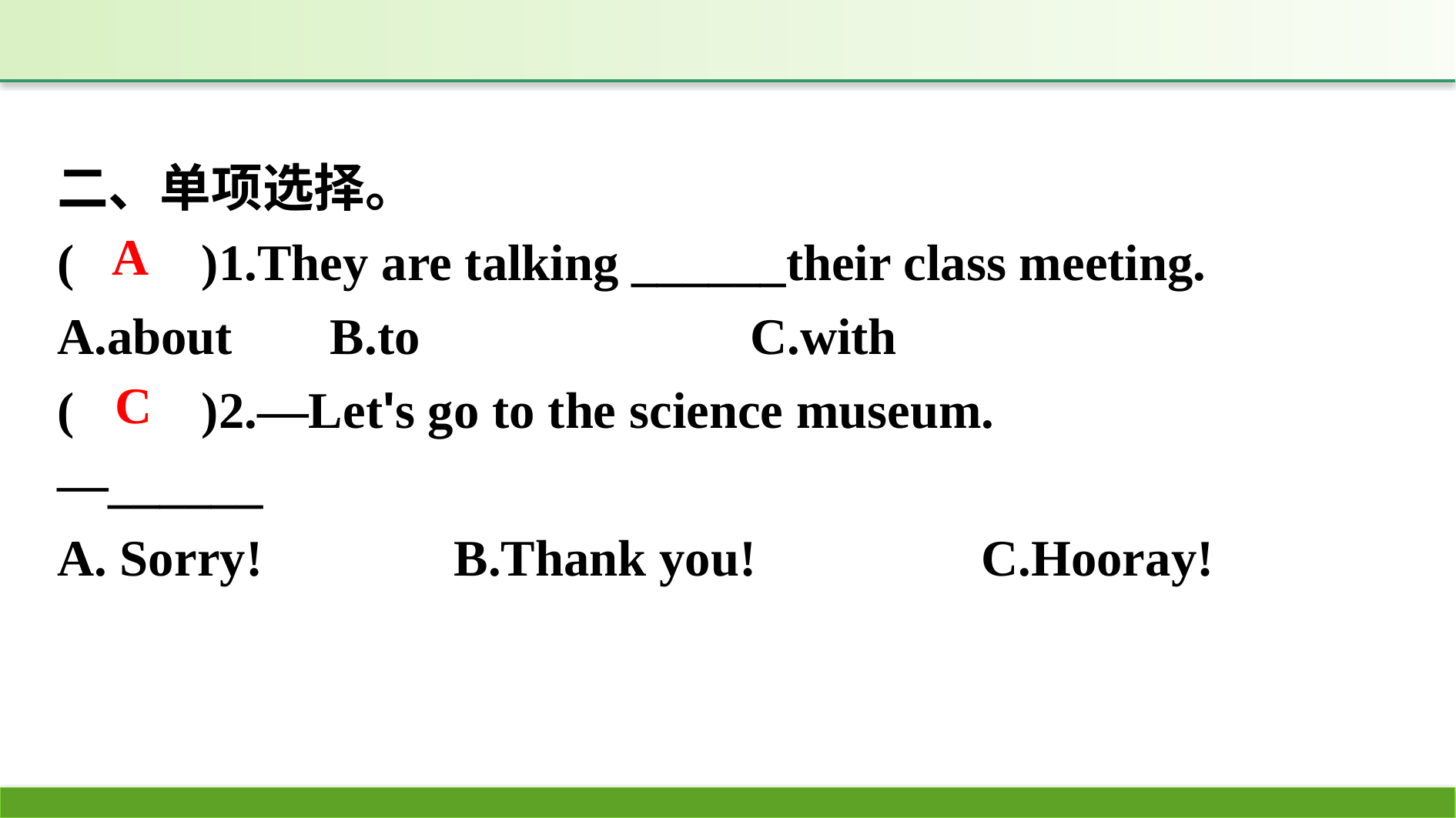

二、单项选择。
(　　)1.They are talking ______their class meeting.
A.about	B.to				C.with
(　　)2.—Let's go to the science museum.
—______
A. Sorry!		B.Thank you!		C.Hooray!
A
C